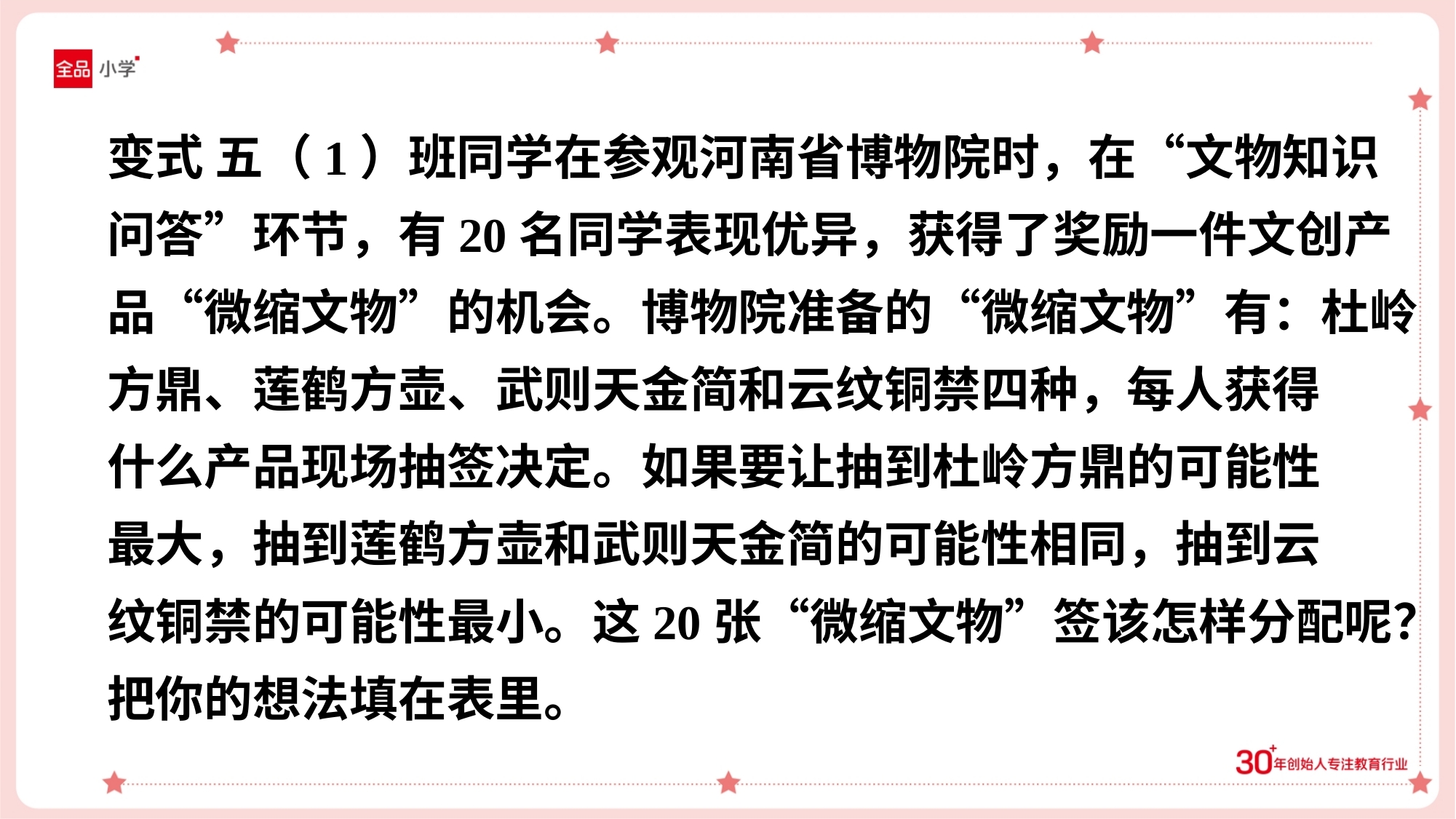

变式 五（1）班同学在参观河南省博物院时，在“文物知识
问答”环节，有20名同学表现优异，获得了奖励一件文创产
品“微缩文物”的机会。博物院准备的“微缩文物”有：杜岭
方鼎、莲鹤方壶、武则天金简和云纹铜禁四种，每人获得
什么产品现场抽签决定。如果要让抽到杜岭方鼎的可能性
最大，抽到莲鹤方壶和武则天金简的可能性相同，抽到云
纹铜禁的可能性最小。这20张“微缩文物”签该怎样分配呢？
把你的想法填在表里。